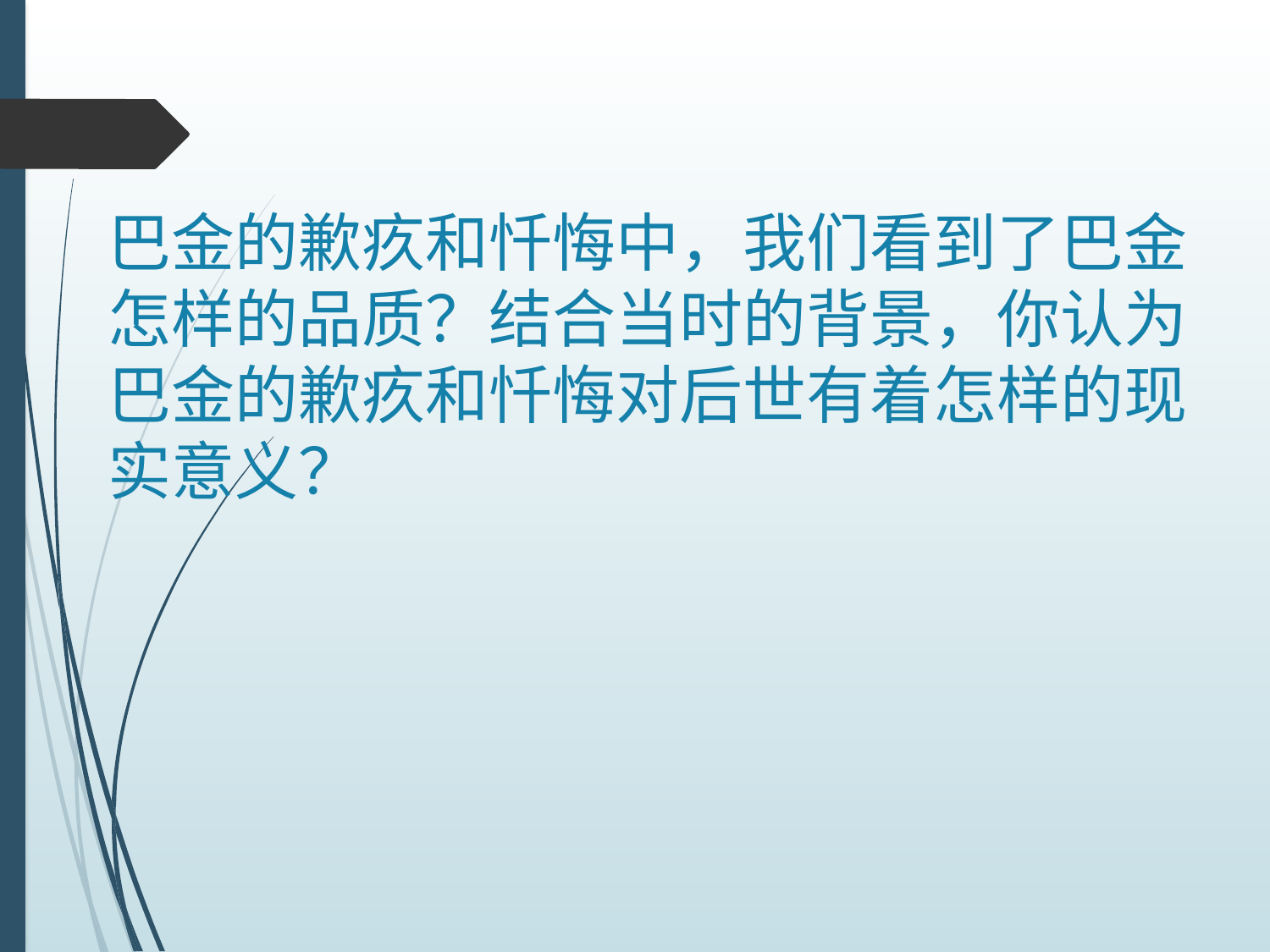

# 巴金的歉疚和忏悔中，我们看到了巴金怎样的品质？结合当时的背景，你认为巴金的歉疚和忏悔对后世有着怎样的现实意义？